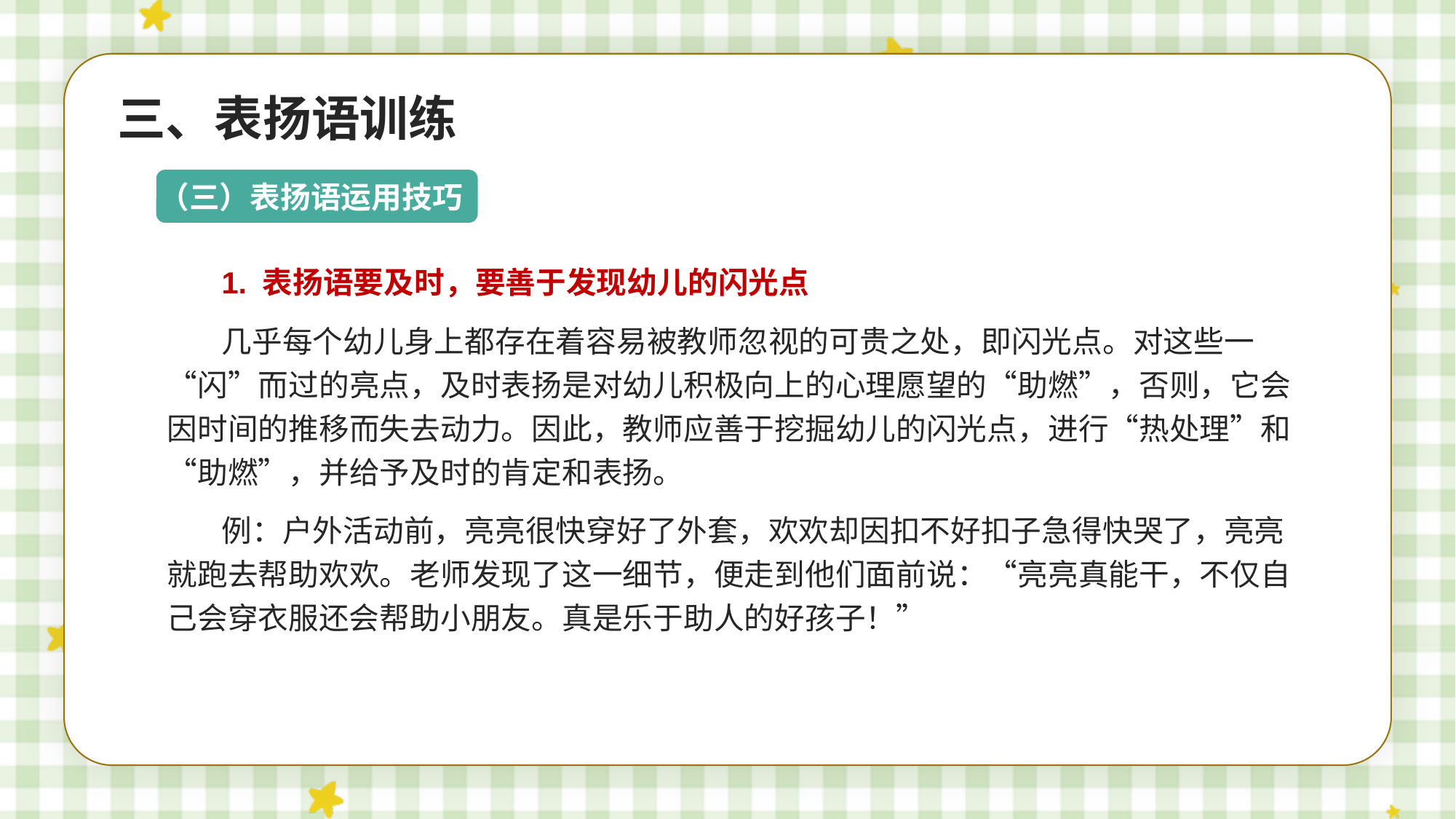

三、表扬语训练
（三）表扬语运用技巧
1. 表扬语要及时，要善于发现幼儿的闪光点
几乎每个幼儿身上都存在着容易被教师忽视的可贵之处，即闪光点。对这些一“闪”而过的亮点，及时表扬是对幼儿积极向上的心理愿望的“助燃”，否则，它会因时间的推移而失去动力。因此，教师应善于挖掘幼儿的闪光点，进行“热处理”和“助燃”，并给予及时的肯定和表扬。
例：户外活动前，亮亮很快穿好了外套，欢欢却因扣不好扣子急得快哭了，亮亮就跑去帮助欢欢。老师发现了这一细节，便走到他们面前说：“亮亮真能干，不仅自己会穿衣服还会帮助小朋友。真是乐于助人的好孩子！”